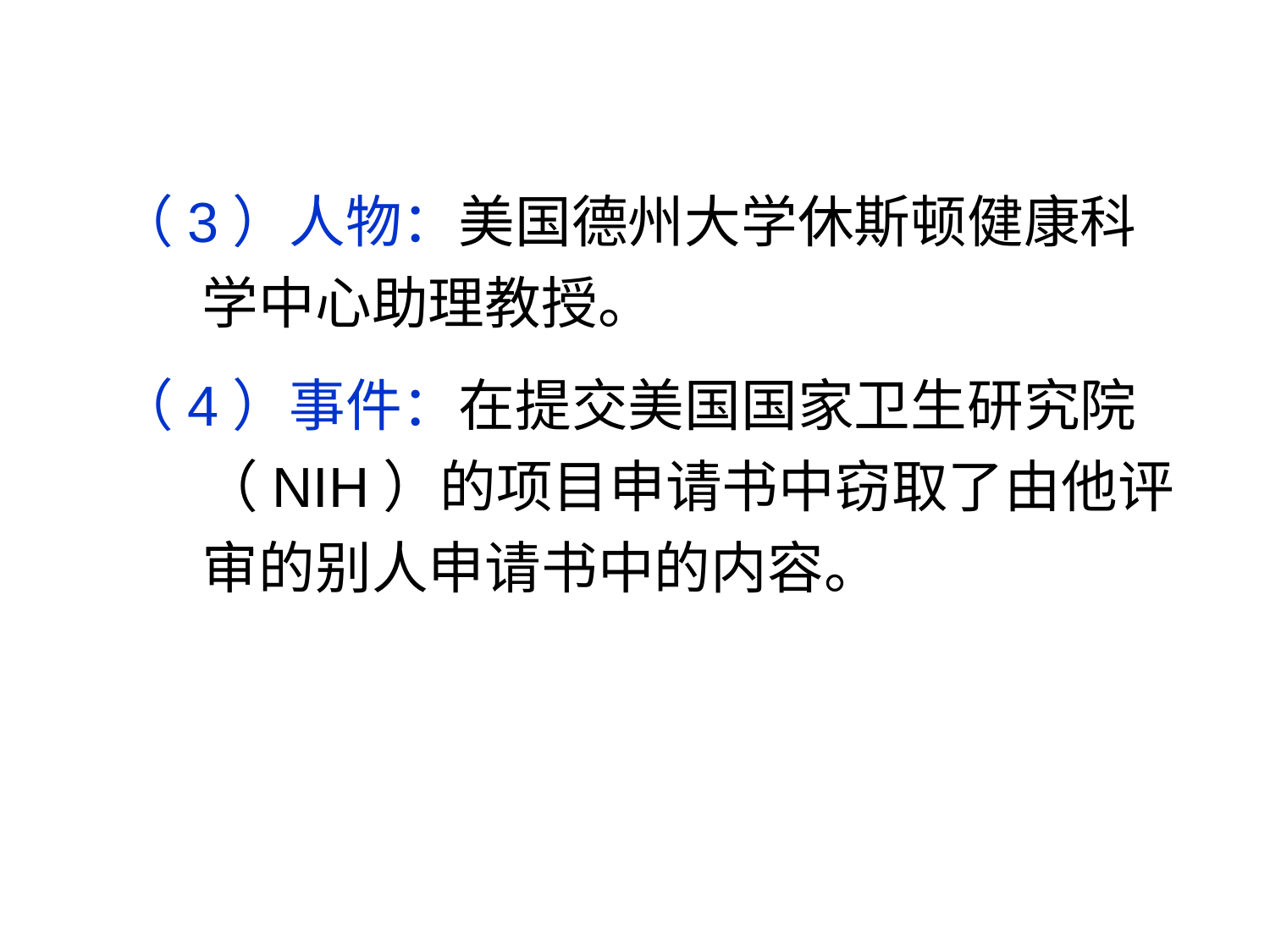

（3）人物：美国德州大学休斯顿健康科学中心助理教授。
（4）事件：在提交美国国家卫生研究院（NIH）的项目申请书中窃取了由他评审的别人申请书中的内容。